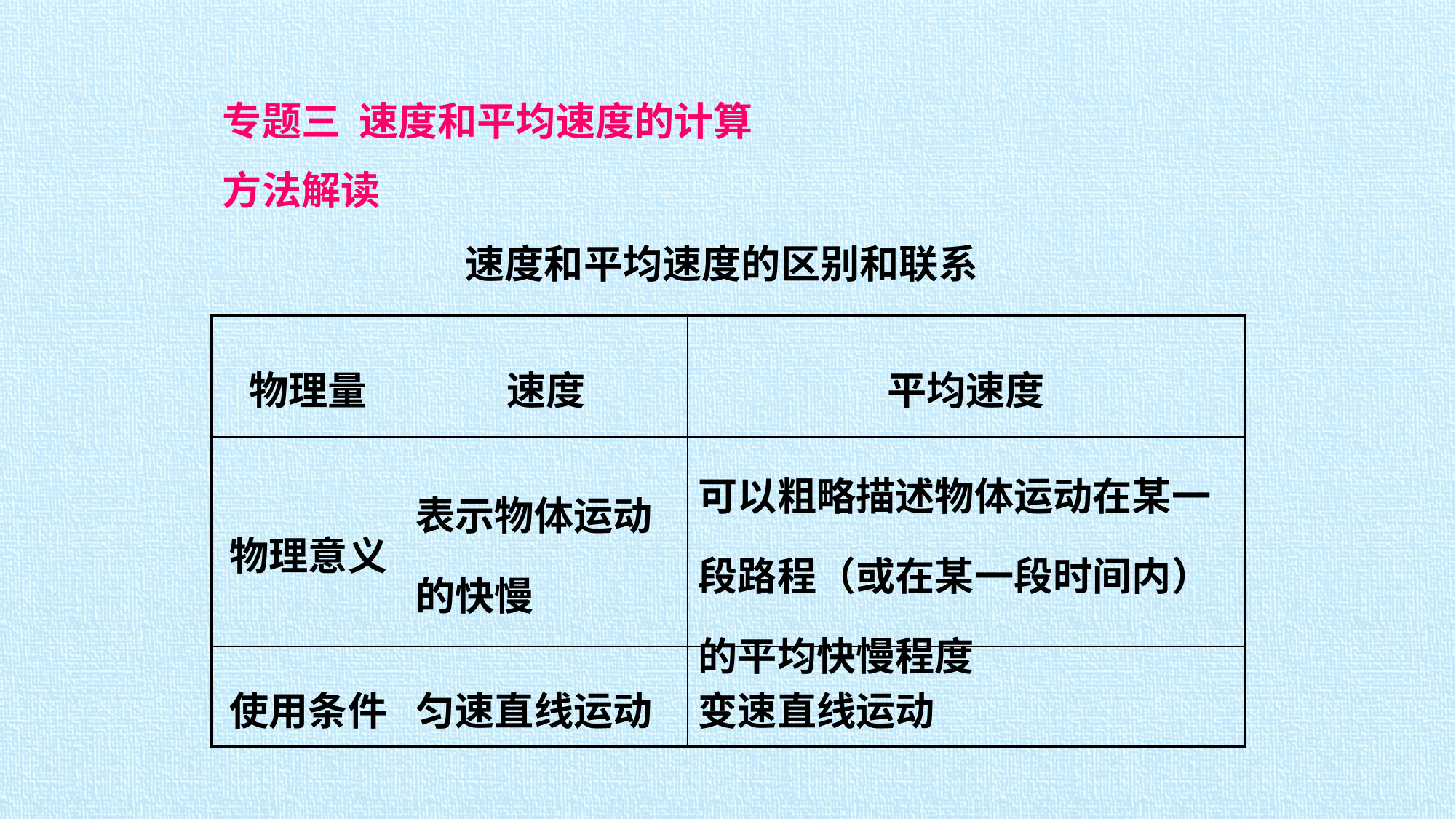

专题三  速度和平均速度的计算
方法解读
速度和平均速度的区别和联系
| 物理量 | 速度 | 平均速度 |
| --- | --- | --- |
| 物理意义 | 表示物体运动的快慢 | 可以粗略描述物体运动在某一段路程（或在某一段时间内）的平均快慢程度 |
| 使用条件 | 匀速直线运动 | 变速直线运动 |